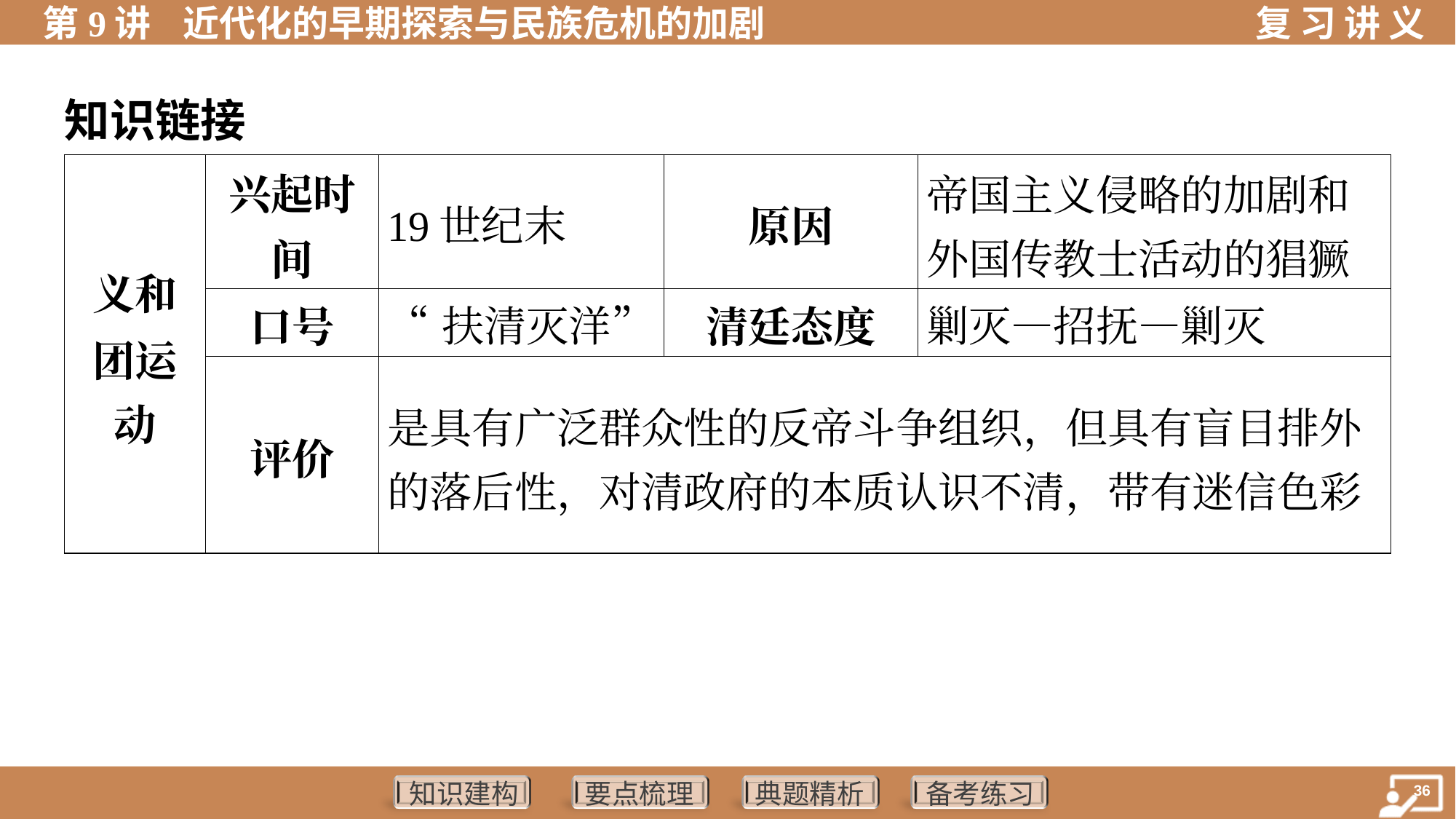

知识链接
| 义和 团运 动 | 兴起时 间 | 19世纪末 | 原因 | 帝国主义侵略的加剧和 外国传教士活动的猖獗 |  |
| --- | --- | --- | --- | --- | --- |
|  | 口号 | “扶清灭洋” | 清廷态度 | 剿灭—招抚—剿灭 |  |
|  | 评价 | 是具有广泛群众性的反帝斗争组织，但具有盲目排外 的落后性，对清政府的本质认识不清，带有迷信色彩 |  |  |  |